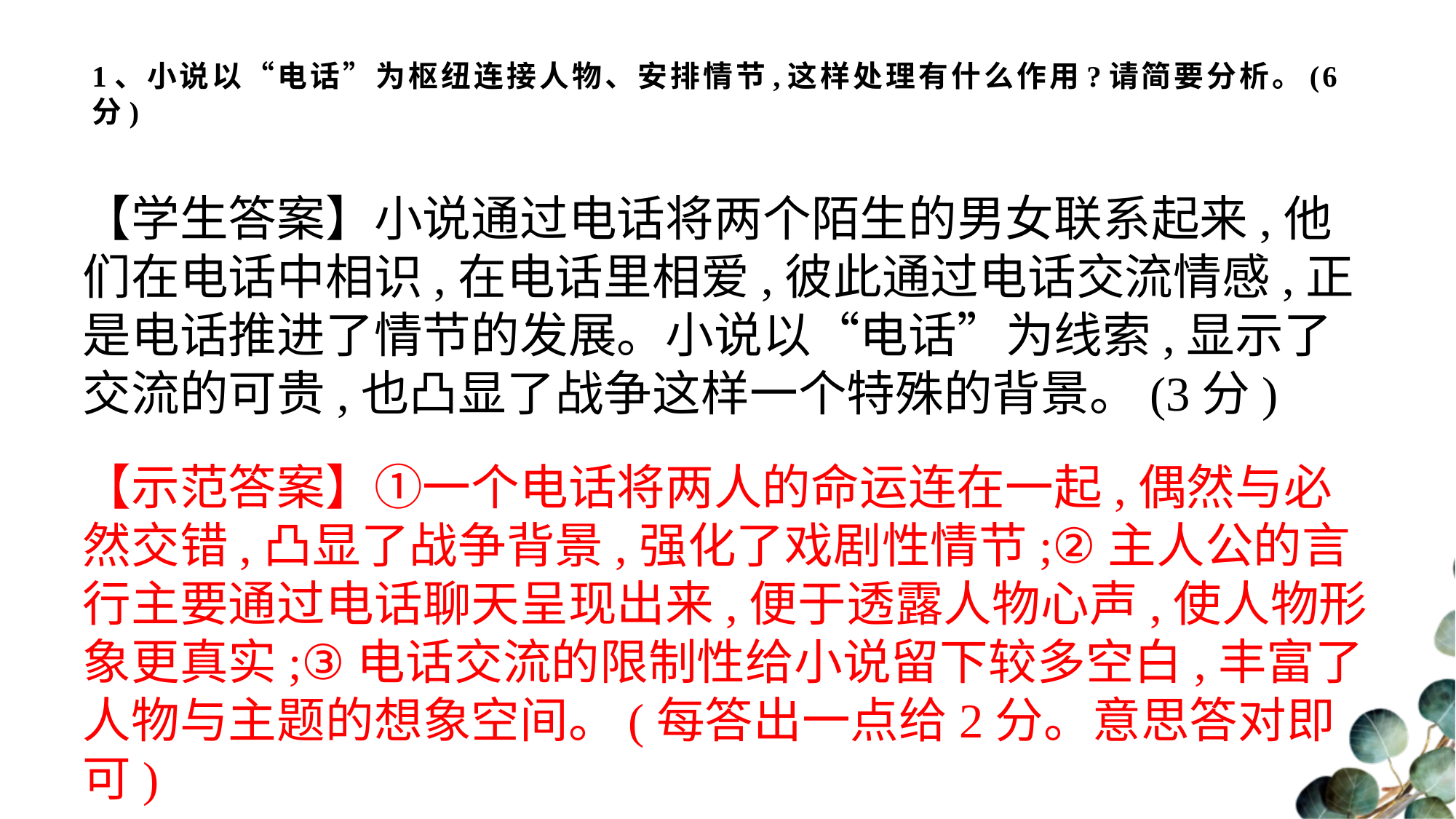

# 1、小说以“电话”为枢纽连接人物、安排情节,这样处理有什么作用?请简要分析。(6分)
【学生答案】小说通过电话将两个陌生的男女联系起来,他们在电话中相识,在电话里相爱,彼此通过电话交流情感,正是电话推进了情节的发展。小说以“电话”为线索,显示了交流的可贵,也凸显了战争这样一个特殊的背景。(3分)
【示范答案】①一个电话将两人的命运连在一起,偶然与必然交错,凸显了战争背景,强化了戏剧性情节;②主人公的言行主要通过电话聊天呈现出来,便于透露人物心声,使人物形象更真实;③电话交流的限制性给小说留下较多空白,丰富了人物与主题的想象空间。(每答出一点给2分。意思答对即可)